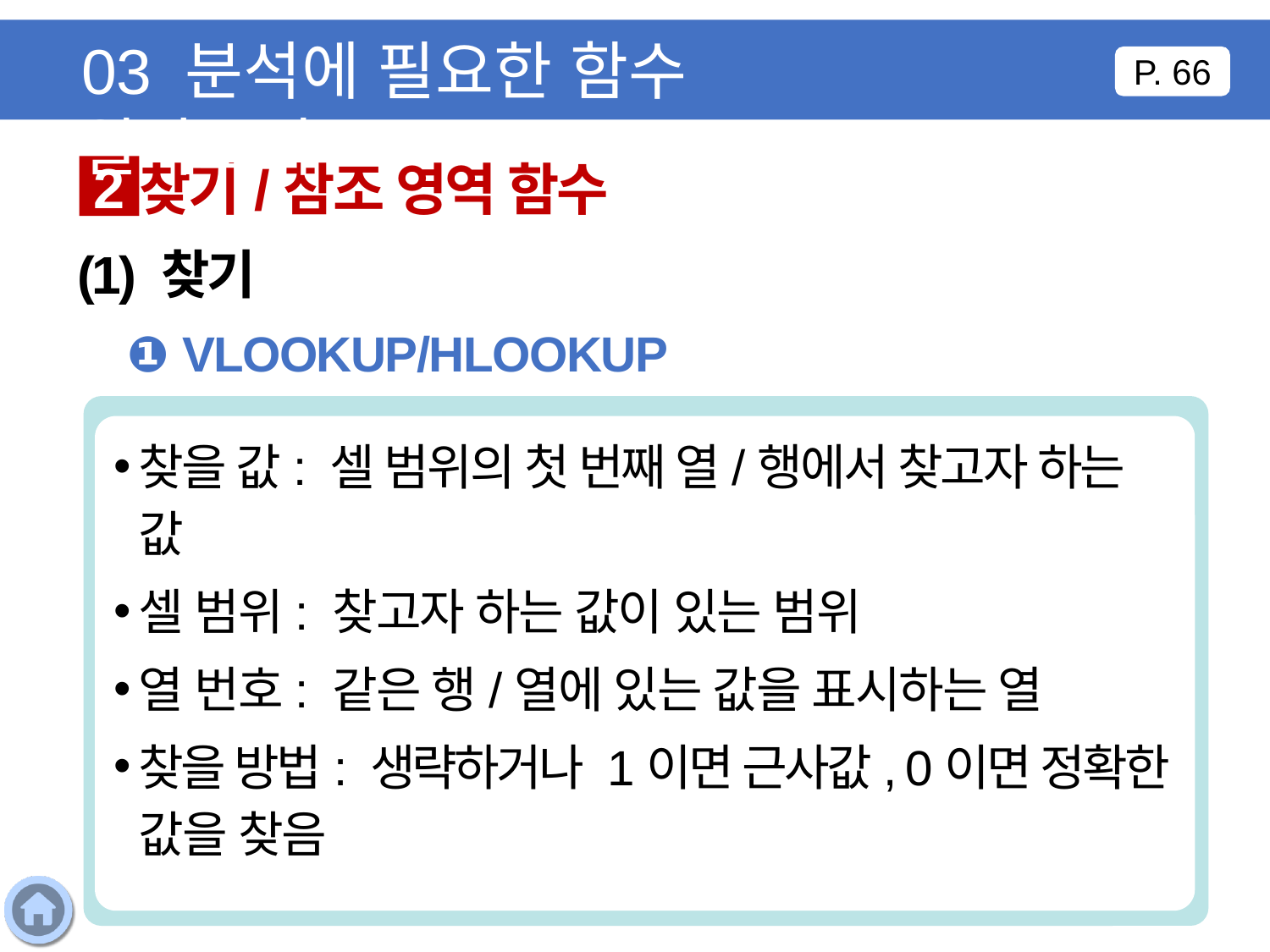

03 분석에 필요한 함수 알아보기
P. 66
찾기/참조 영역 함수
2
(1) 찾기
❶ VLOOKUP/HLOOKUP

찾을 값: 셀 범위의 첫 번째 열/행에서 찾고자 하는 값
셀 범위: 찾고자 하는 값이 있는 범위
열 번호: 같은 행/열에 있는 값을 표시하는 열
찾을 방법: 생략하거나 1이면 근사값, 0이면 정확한 값을 찾음